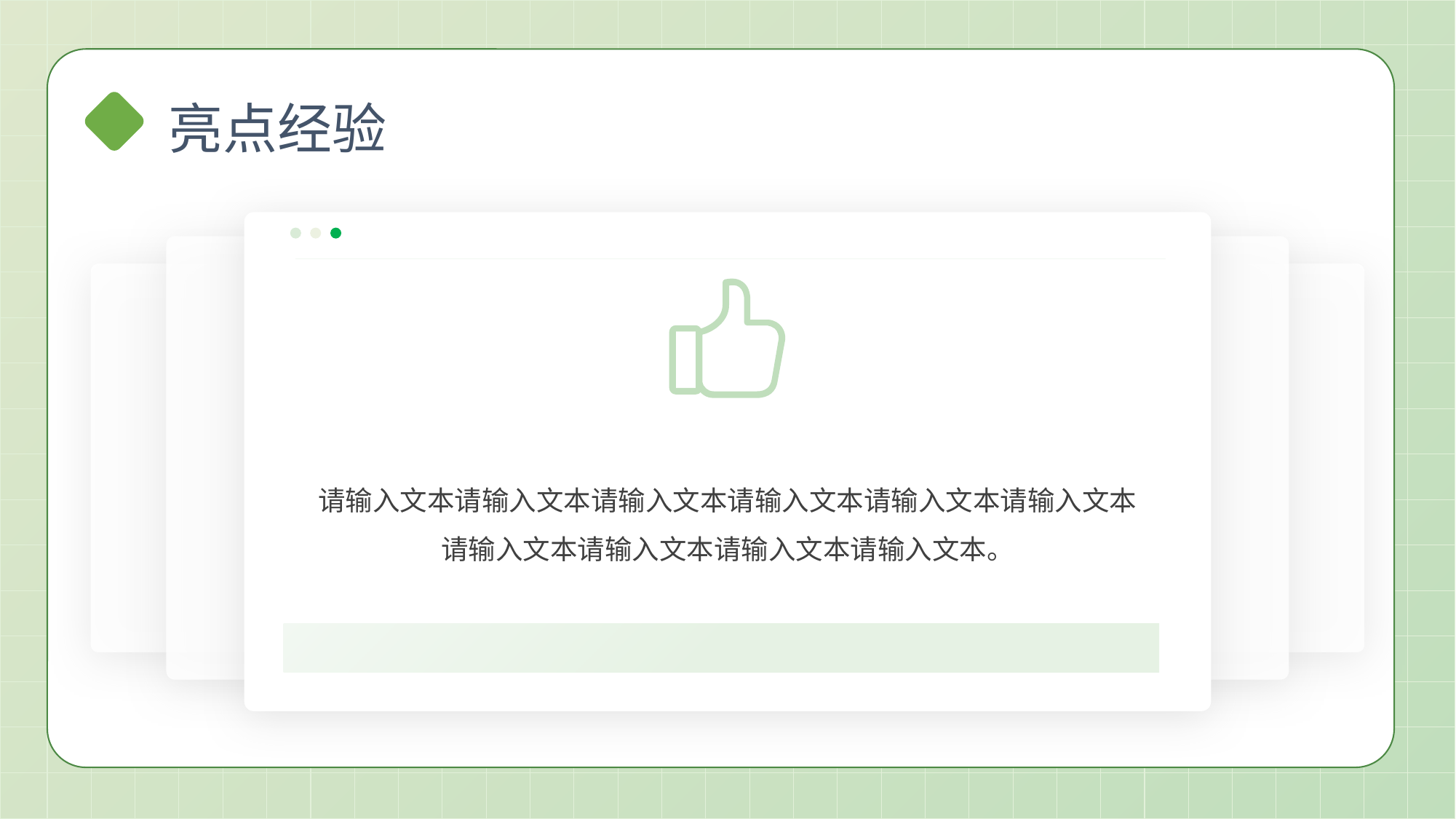

亮点经验

请输入文本请输入文本请输入文本请输入文本请输入文本请输入文本请输入文本请输入文本请输入文本请输入文本。